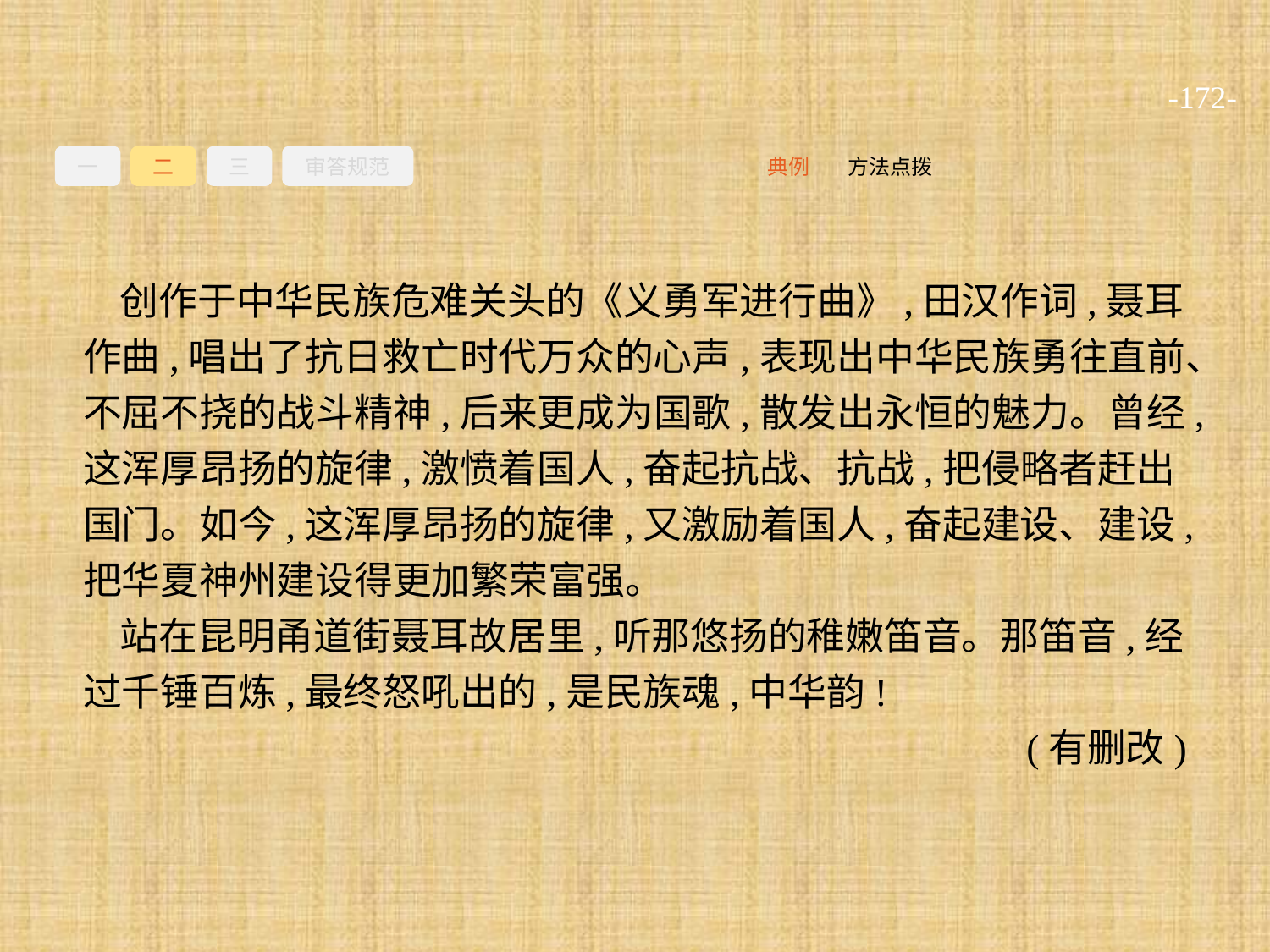

-172-
一
二
三
审答规范
方法点拨
典例
创作于中华民族危难关头的《义勇军进行曲》,田汉作词,聂耳作曲,唱出了抗日救亡时代万众的心声,表现出中华民族勇往直前、不屈不挠的战斗精神,后来更成为国歌,散发出永恒的魅力。曾经,这浑厚昂扬的旋律,激愤着国人,奋起抗战、抗战,把侵略者赶出国门。如今,这浑厚昂扬的旋律,又激励着国人,奋起建设、建设,把华夏神州建设得更加繁荣富强。
站在昆明甬道街聂耳故居里,听那悠扬的稚嫩笛音。那笛音,经过千锤百炼,最终怒吼出的,是民族魂,中华韵!
(有删改)